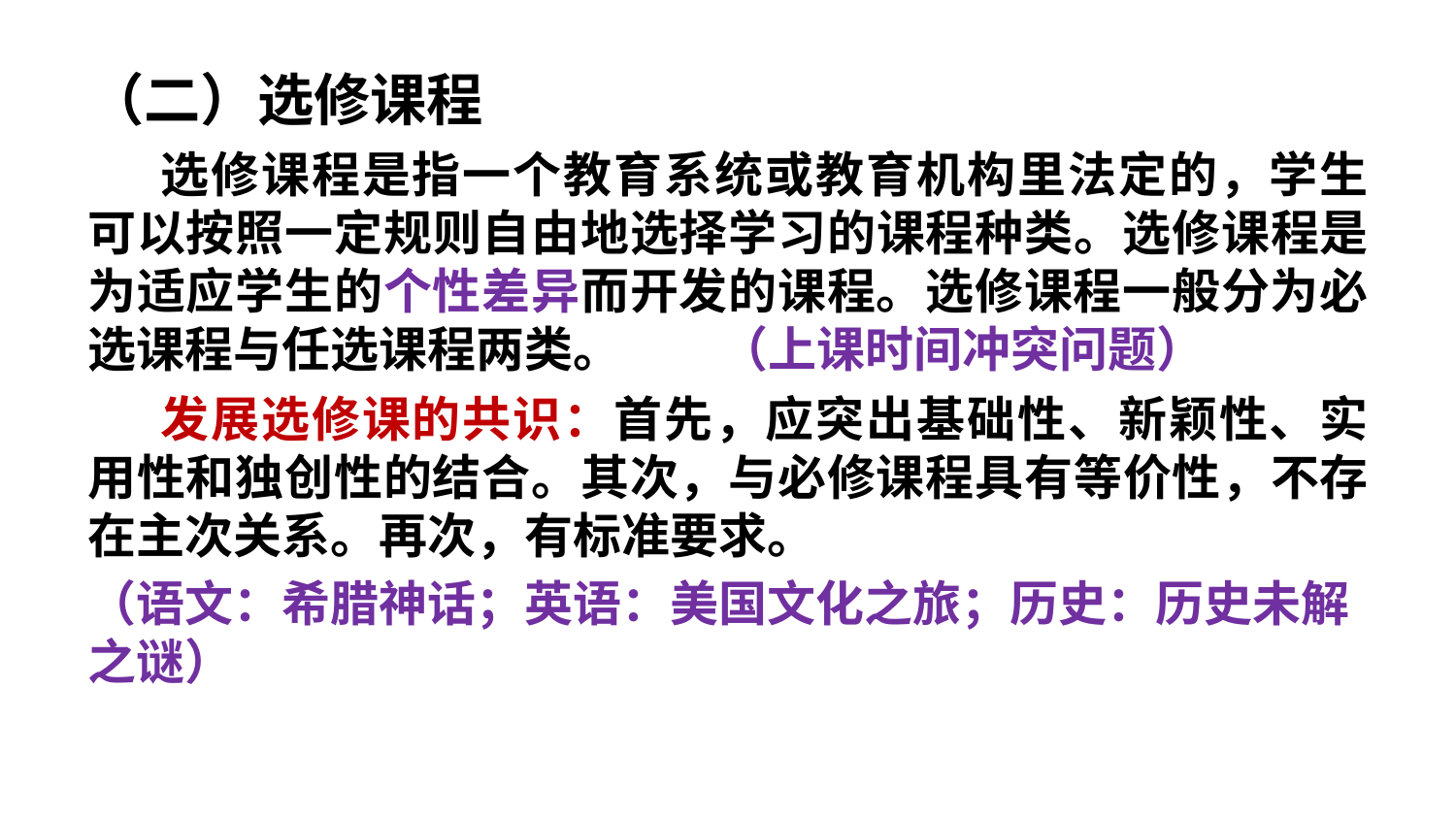

（二）选修课程
选修课程是指一个教育系统或教育机构里法定的，学生可以按照一定规则自由地选择学习的课程种类。选修课程是为适应学生的个性差异而开发的课程。选修课程一般分为必选课程与任选课程两类。         （上课时间冲突问题）
发展选修课的共识：首先，应突出基础性、新颖性、实用性和独创性的结合。其次，与必修课程具有等价性，不存在主次关系。再次，有标准要求。
（语文：希腊神话；英语：美国文化之旅；历史：历史未解之谜）